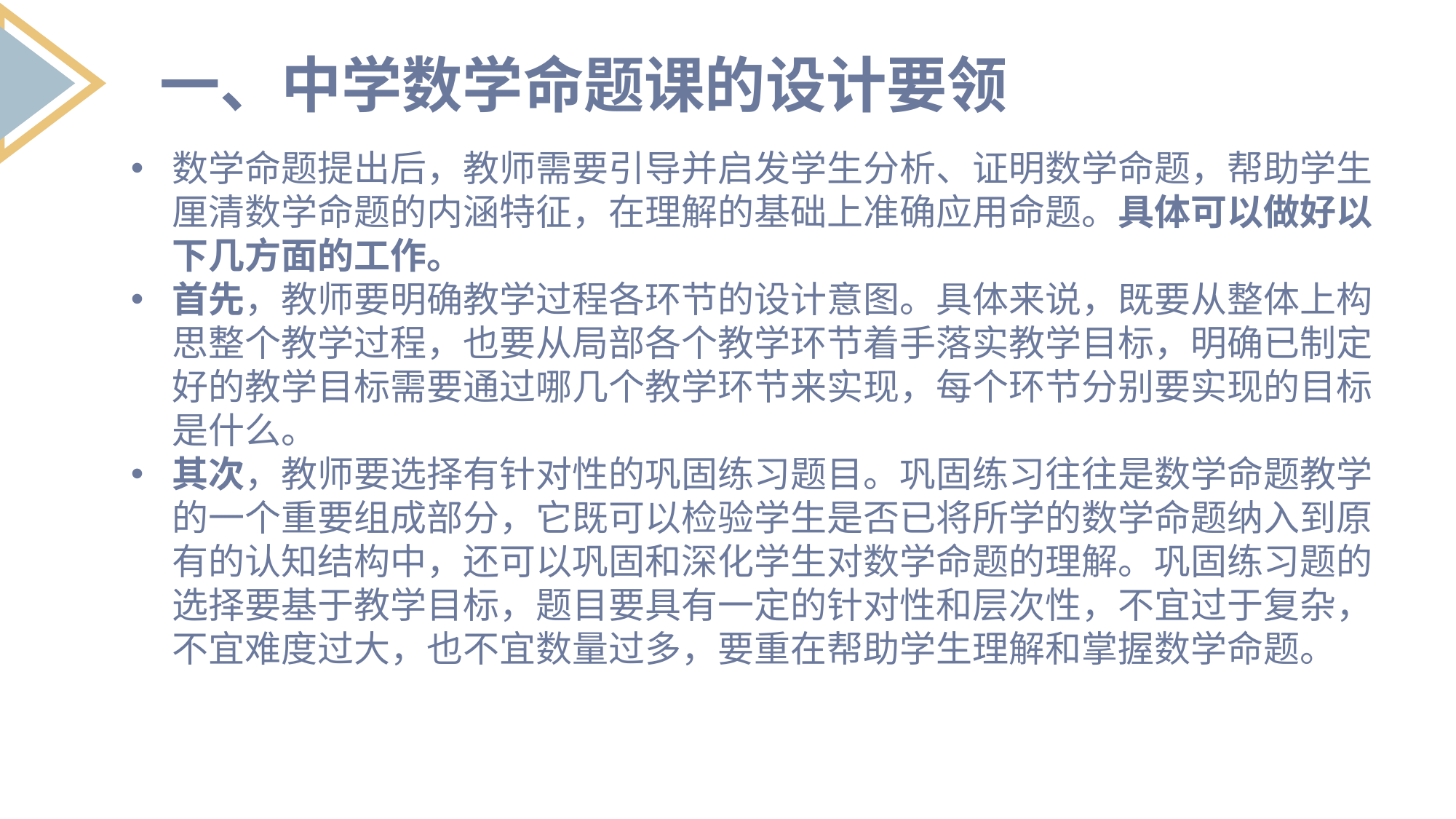

一、中学数学命题课的设计要领

数学命题提出后，教师需要引导并启发学生分析、证明数学命题，帮助学生厘清数学命题的内涵特征，在理解的基础上准确应用命题。具体可以做好以下几方面的工作。
首先，教师要明确教学过程各环节的设计意图。具体来说，既要从整体上构思整个教学过程，也要从局部各个教学环节着手落实教学目标，明确已制定好的教学目标需要通过哪几个教学环节来实现，每个环节分别要实现的目标是什么。
其次，教师要选择有针对性的巩固练习题目。巩固练习往往是数学命题教学的一个重要组成部分，它既可以检验学生是否已将所学的数学命题纳入到原有的认知结构中，还可以巩固和深化学生对数学命题的理解。巩固练习题的选择要基于教学目标，题目要具有一定的针对性和层次性，不宜过于复杂，不宜难度过大，也不宜数量过多，要重在帮助学生理解和掌握数学命题。